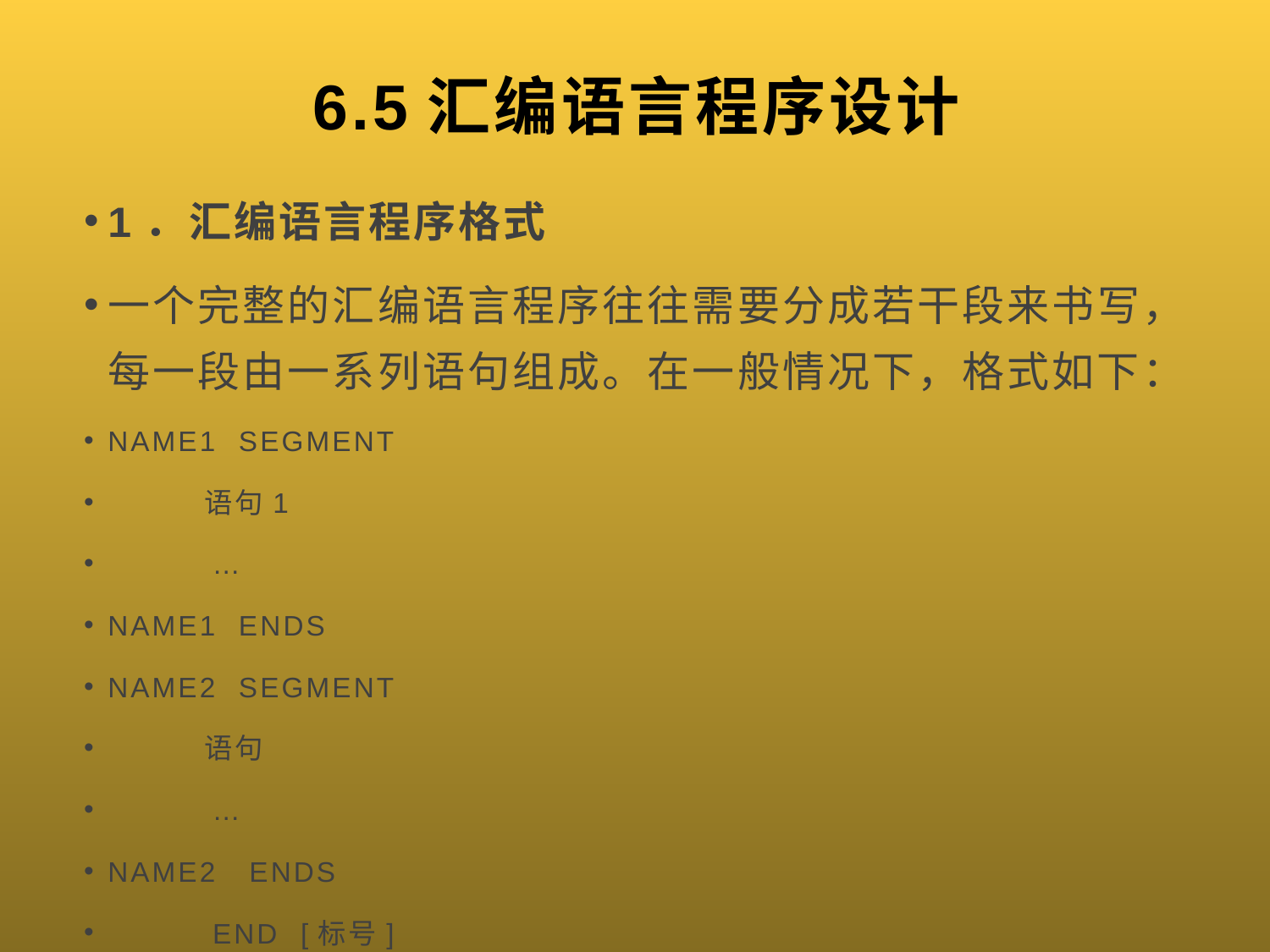

# 6.5汇编语言程序设计
1．汇编语言程序格式
一个完整的汇编语言程序往往需要分成若干段来书写，每一段由一系列语句组成。在一般情况下，格式如下：
NAME1  SEGMENT
          语句1
          …
NAME1  ENDS
NAME2  SEGMENT
          语句
          …
NAME2   ENDS
          END  [标号]